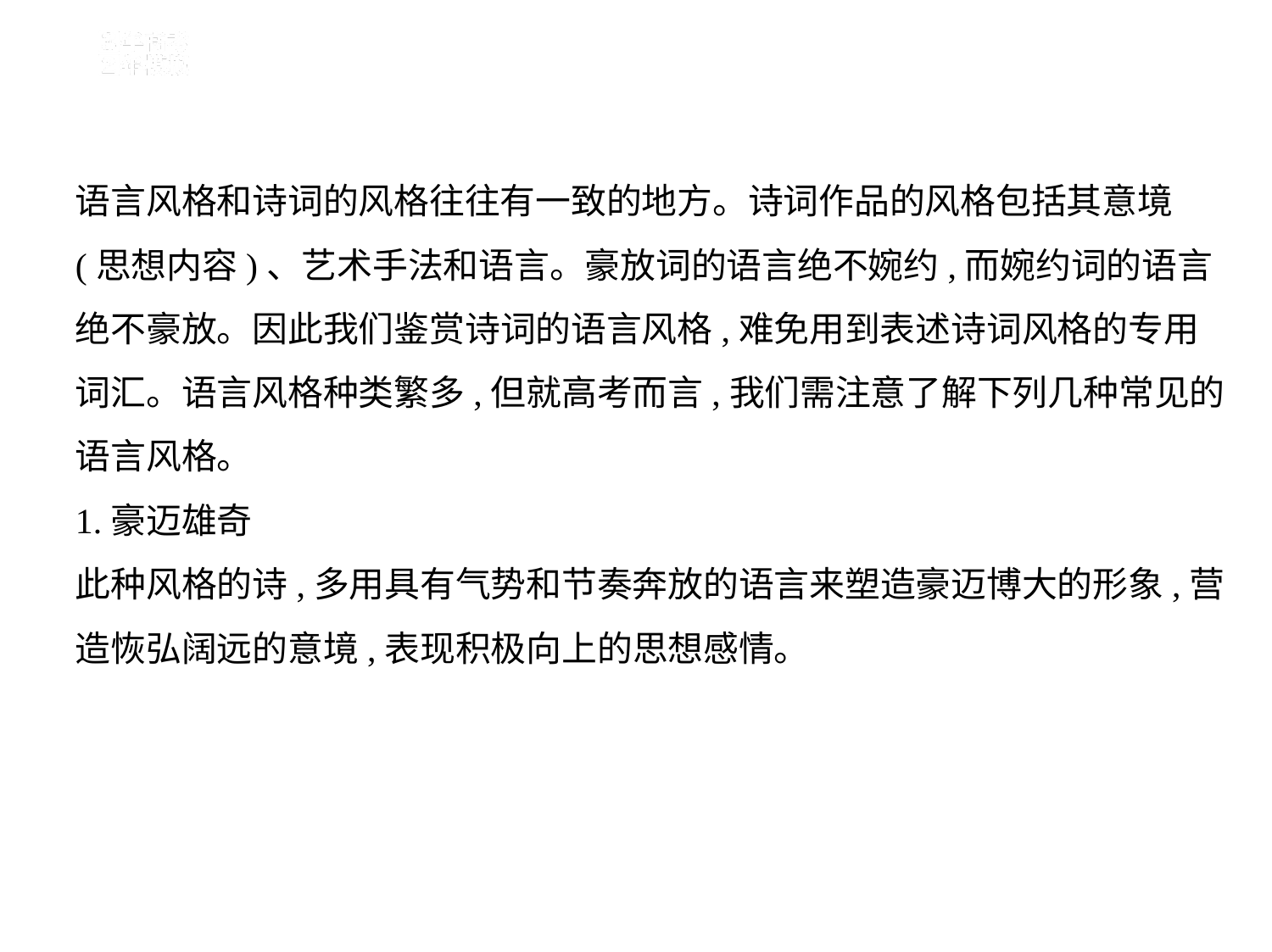

语言风格和诗词的风格往往有一致的地方。诗词作品的风格包括其意境
(思想内容)、艺术手法和语言。豪放词的语言绝不婉约,而婉约词的语言
绝不豪放。因此我们鉴赏诗词的语言风格,难免用到表述诗词风格的专用
词汇。语言风格种类繁多,但就高考而言,我们需注意了解下列几种常见的
语言风格。
1.豪迈雄奇
此种风格的诗,多用具有气势和节奏奔放的语言来塑造豪迈博大的形象,营
造恢弘阔远的意境,表现积极向上的思想感情。